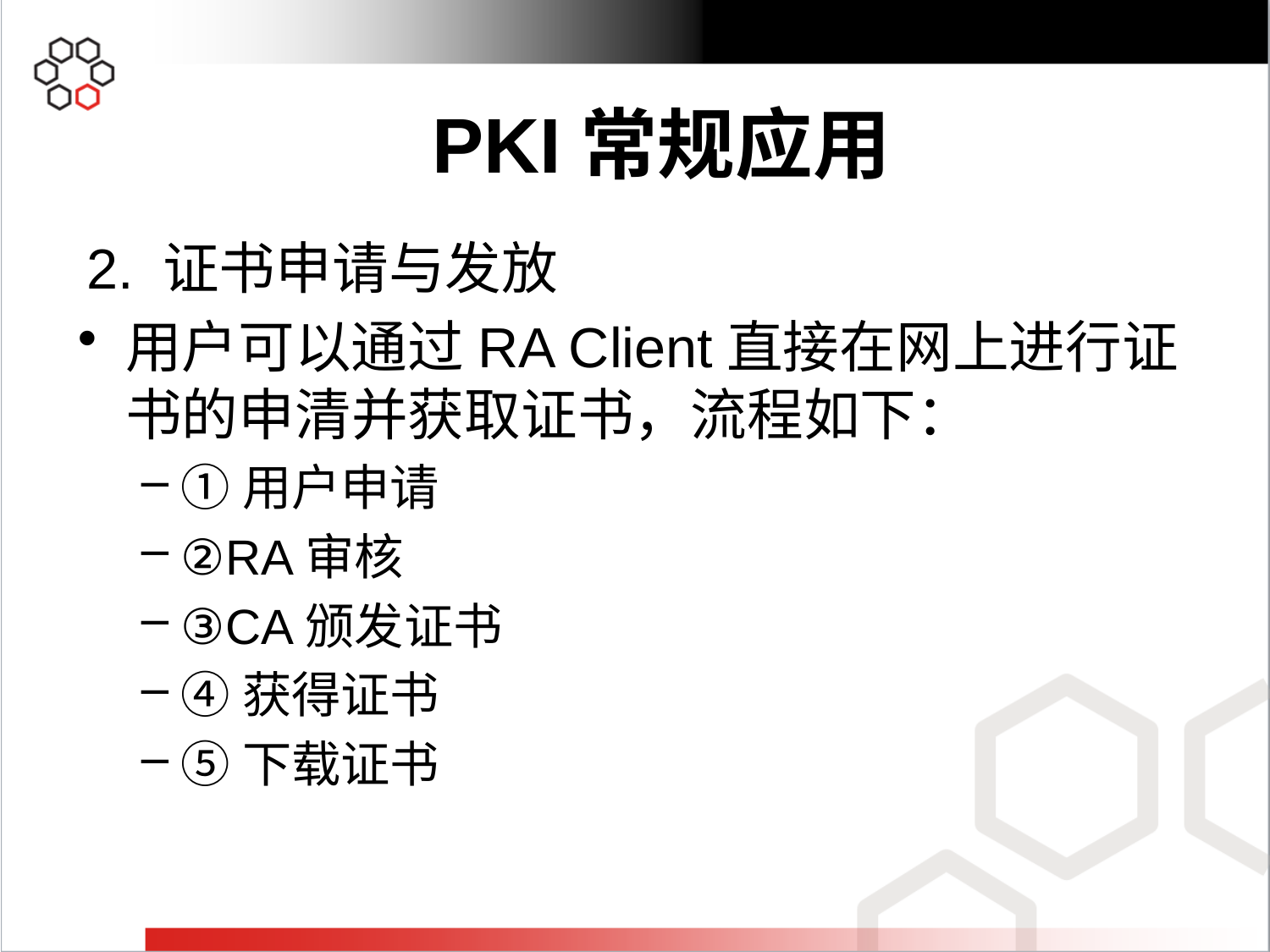

2. 证书申请与发放
用户可以通过RA Client直接在网上进行证书的申清并获取证书，流程如下：
①用户申请
②RA审核
③CA颁发证书
④获得证书
⑤下载证书